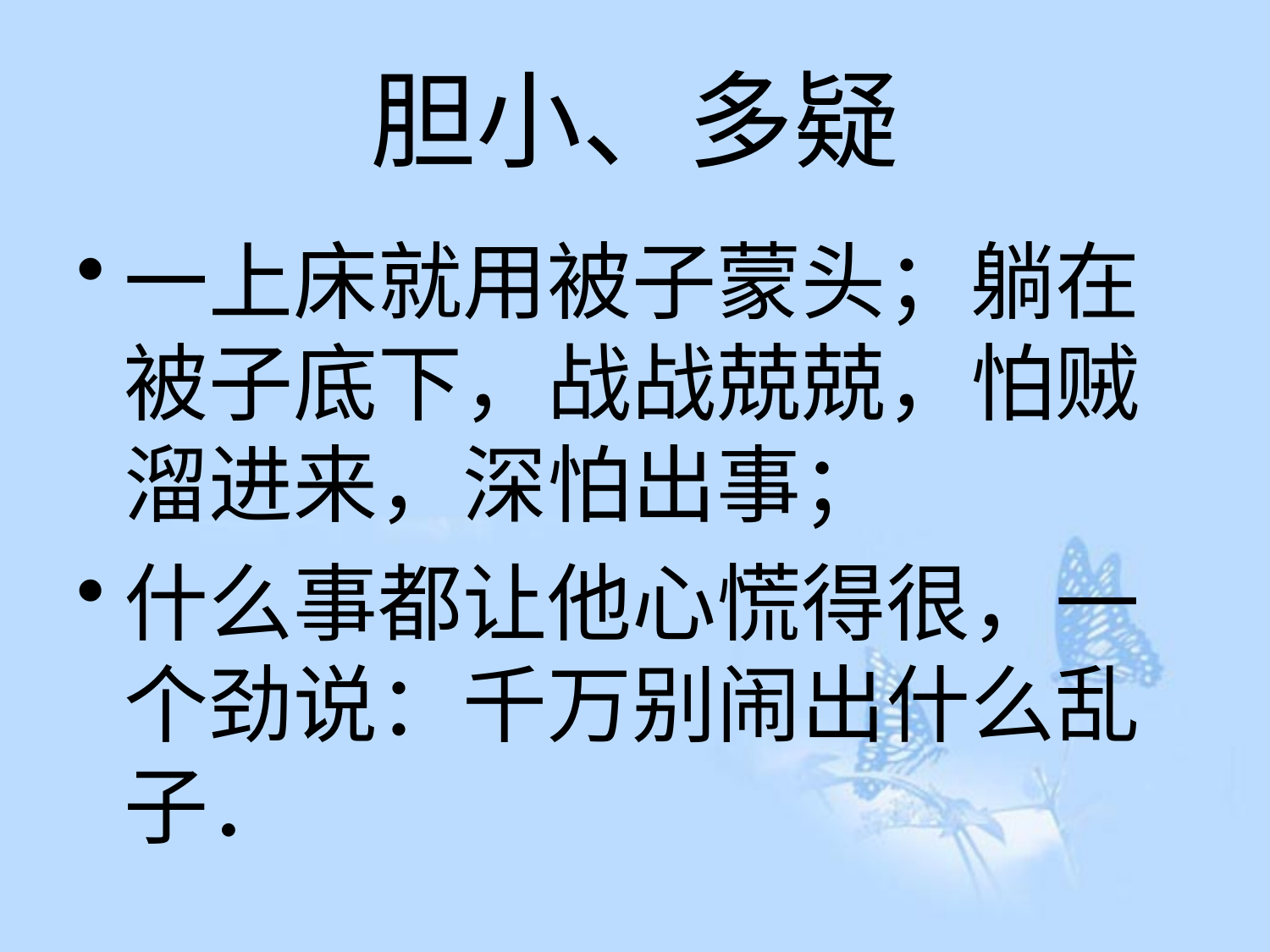

# 胆小、多疑
一上床就用被子蒙头；躺在被子底下，战战兢兢，怕贼溜进来，深怕出事；
什么事都让他心慌得很，一个劲说：千万别闹出什么乱子．